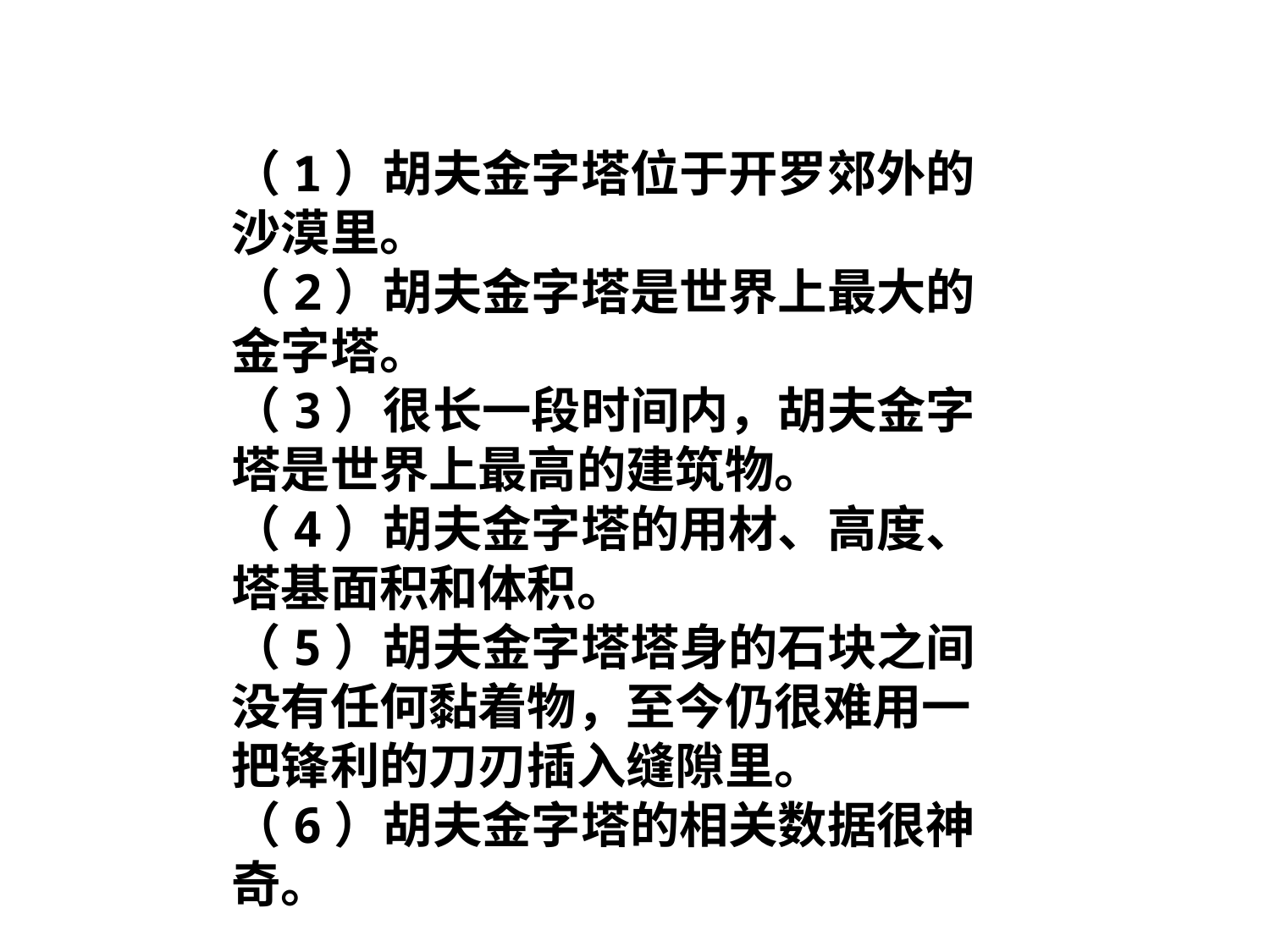

（1）胡夫金字塔位于开罗郊外的沙漠里。
（2）胡夫金字塔是世界上最大的金字塔。
（3）很长一段时间内，胡夫金字塔是世界上最高的建筑物。
（4）胡夫金字塔的用材、高度、塔基面积和体积。
（5）胡夫金字塔塔身的石块之间没有任何黏着物，至今仍很难用一把锋利的刀刃插入缝隙里。
（6）胡夫金字塔的相关数据很神奇。